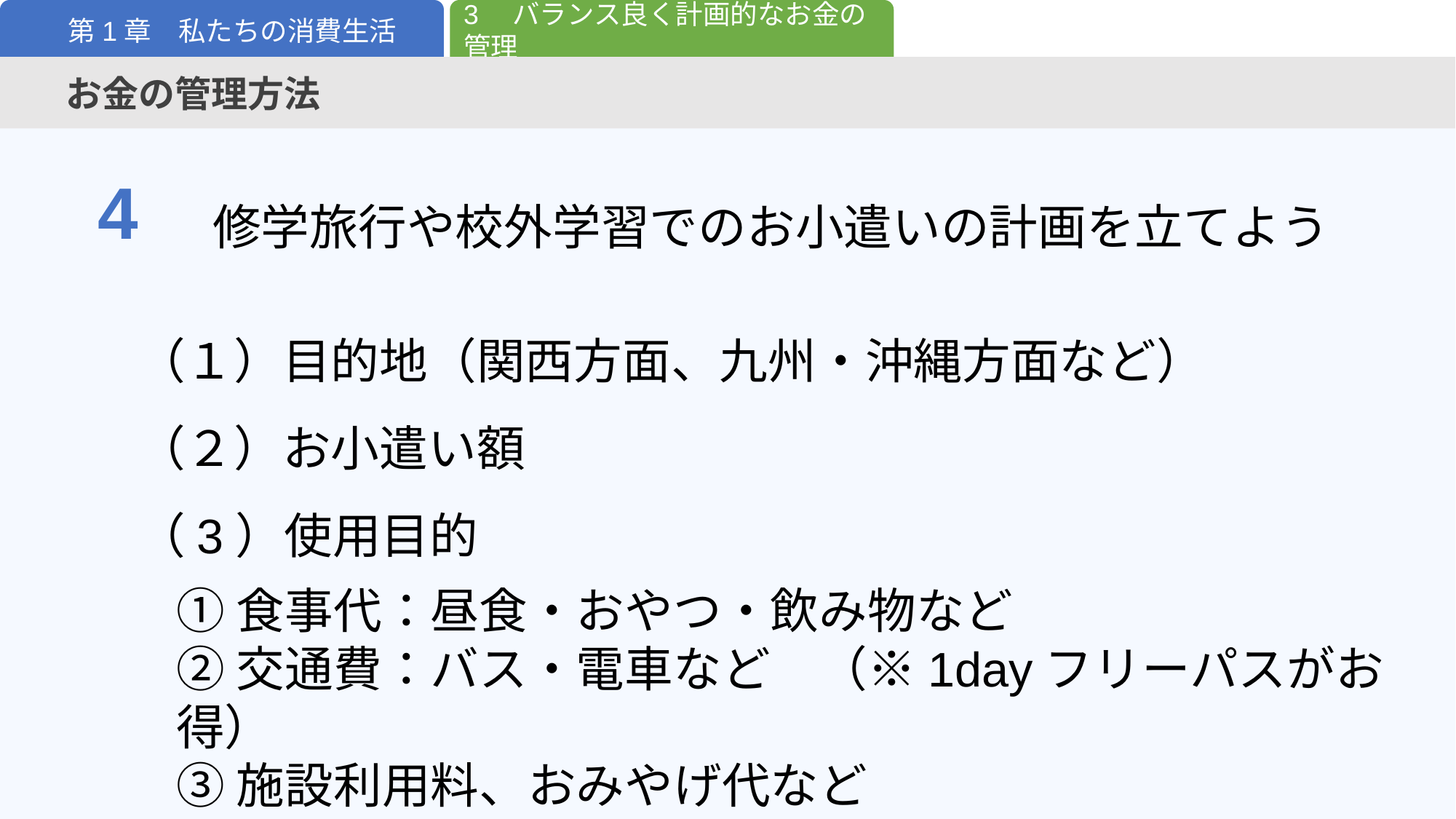

3　バランス良く計画的なお金の管理
第1章　私たちの消費生活
お金の管理方法
4
修学旅行や校外学習でのお小遣いの計画を立てよう
（１）目的地（関西方面、九州・沖縄方面など）
（２）お小遣い額
（3）使用目的
①食事代：昼食・おやつ・飲み物など
②交通費：バス・電車など　（※1dayフリーパスがお得）
③施設利用料、おみやげ代など